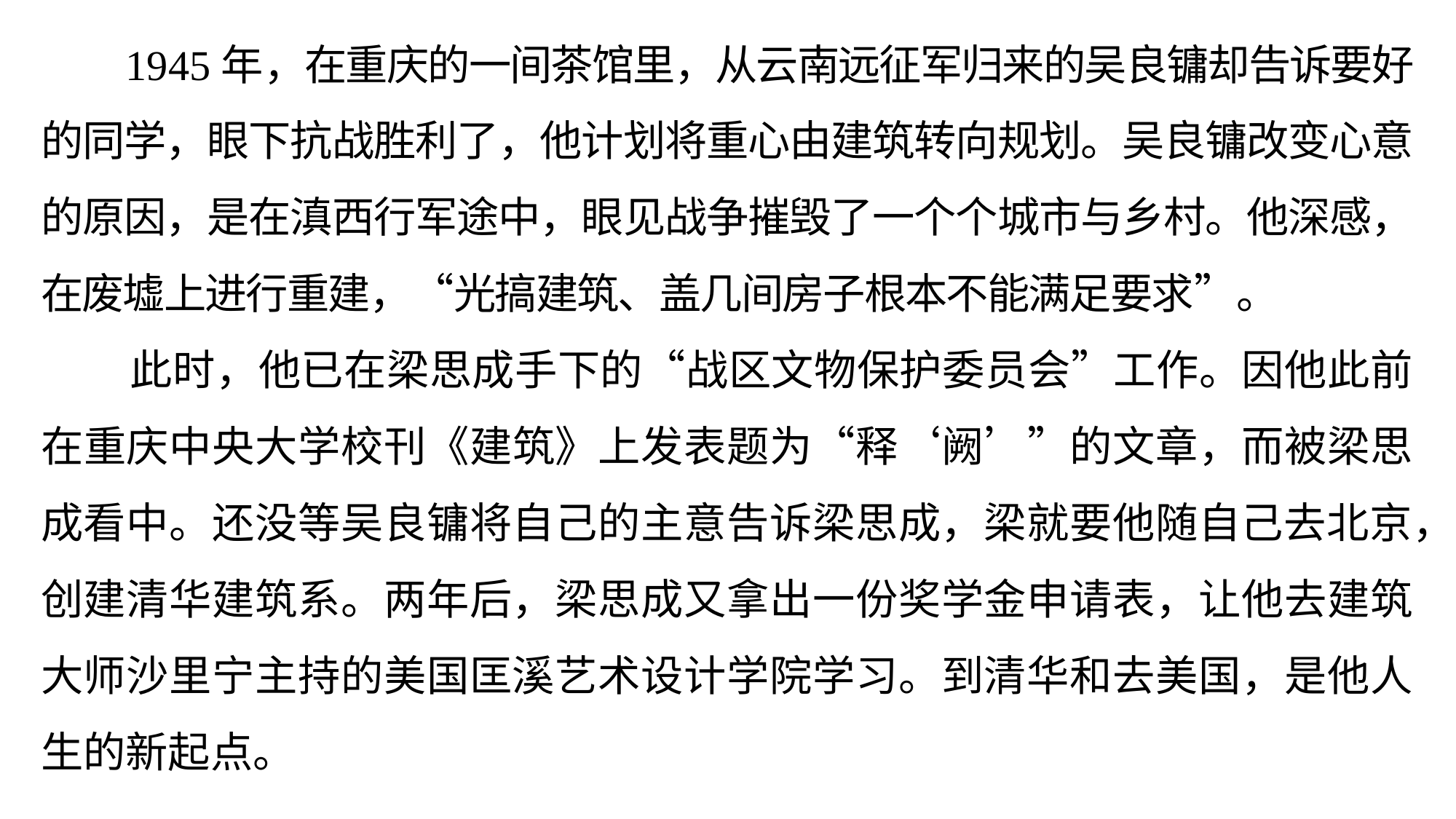

1945年，在重庆的一间茶馆里，从云南远征军归来的吴良镛却告诉要好的同学，眼下抗战胜利了，他计划将重心由建筑转向规划。吴良镛改变心意的原因，是在滇西行军途中，眼见战争摧毁了一个个城市与乡村。他深感，在废墟上进行重建，“光搞建筑、盖几间房子根本不能满足要求”。
        此时，他已在梁思成手下的“战区文物保护委员会”工作。因他此前在重庆中央大学校刊《建筑》上发表题为“释‘阙’”的文章，而被梁思成看中。还没等吴良镛将自己的主意告诉梁思成，梁就要他随自己去北京，创建清华建筑系。两年后，梁思成又拿出一份奖学金申请表，让他去建筑大师沙里宁主持的美国匡溪艺术设计学院学习。到清华和去美国，是他人生的新起点。